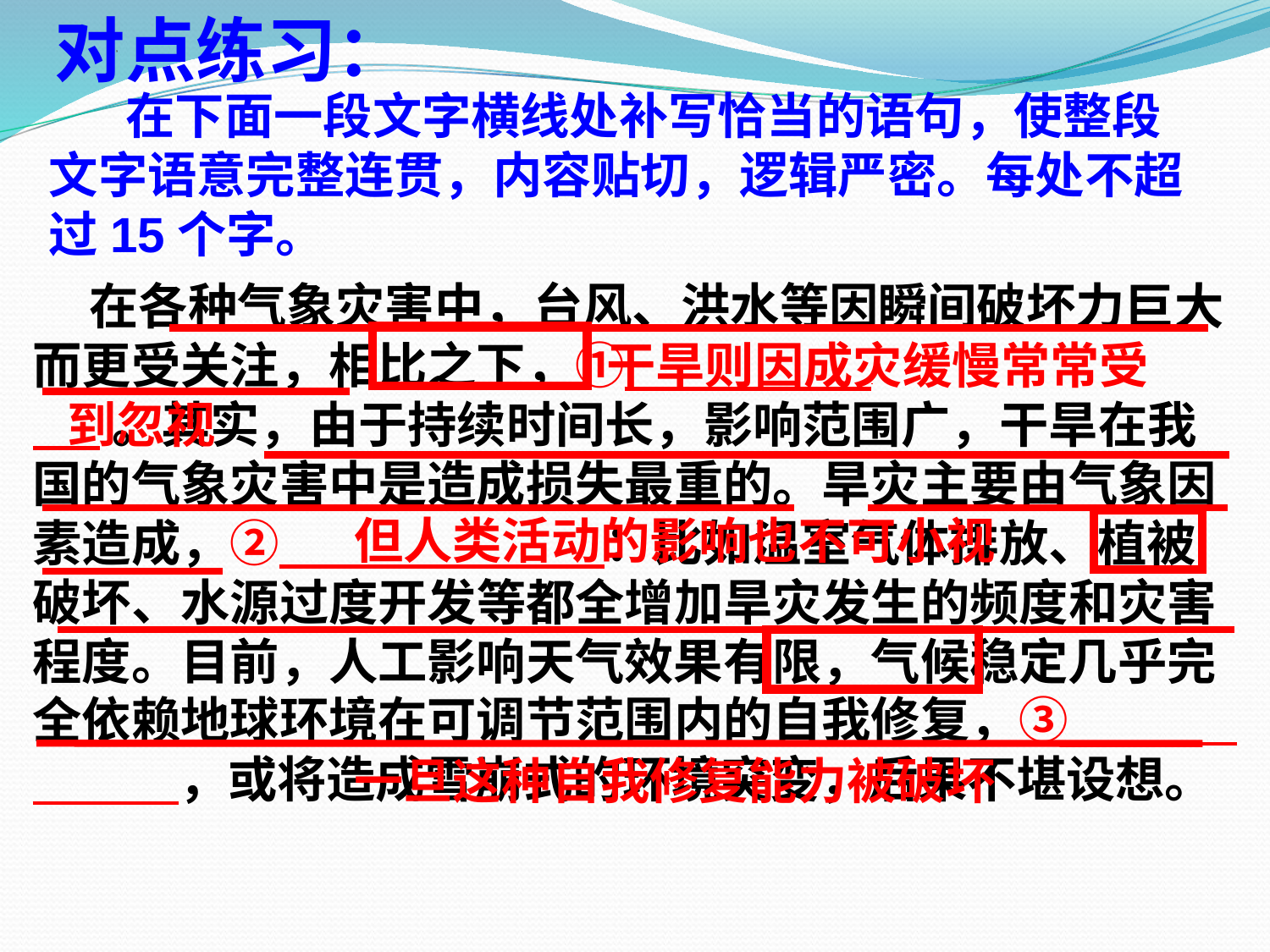

对点练习：
       在下面一段文字横线处补写恰当的语句，使整段文字语意完整连贯，内容贴切，逻辑严密。每处不超过15个字。
    在各种气象灾害中，台风、洪水等因瞬间破坏力巨大而更受关注，相比之下，①                      。
      。其实，由于持续时间长，影响范围广，干旱在我国的气象灾害中是造成损失最重的。旱灾主要由气象因素造成，②                             ：比如温室气体排放、植被破坏、水源过度开发等都全增加旱灾发生的频度和灾害程度。目前，人工影响天气效果有限，气候稳定几乎完全依赖地球环境在可调节范围内的自我修复，③                             ，或将造成雪崩式的环境突变，后果不堪设想。

                                               干旱则因成灾缓慢常常受
到忽视

但人类活动的影响也不可小视

一旦这种自我修复能力被破坏